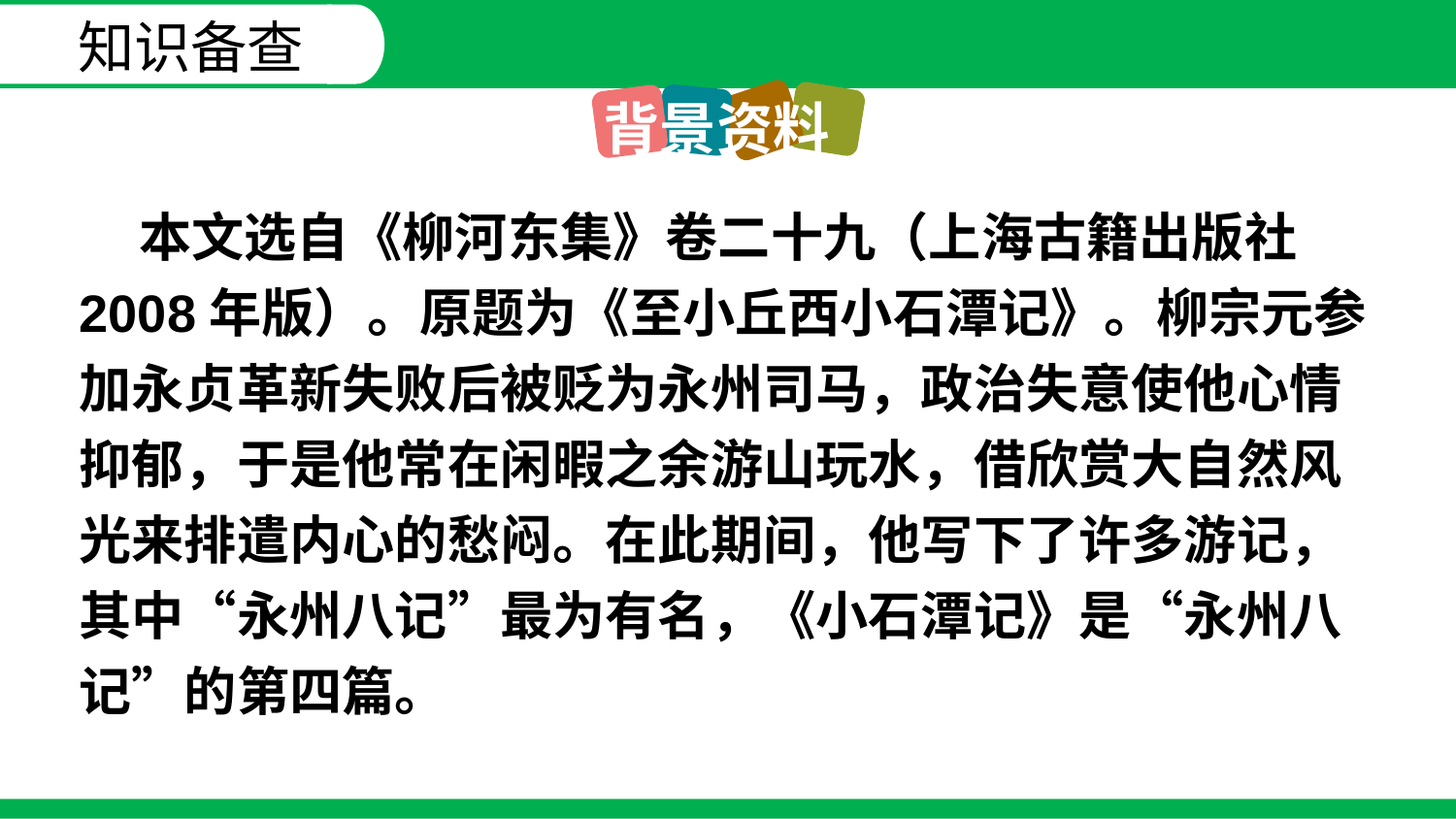

知识备查
背景资料

    本文选自《柳河东集》卷二十九（上海古籍出版社2008年版）。原题为《至小丘西小石潭记》。柳宗元参加永贞革新失败后被贬为永州司马，政治失意使他心情抑郁，于是他常在闲暇之余游山玩水，借欣赏大自然风光来排遣内心的愁闷。在此期间，他写下了许多游记，其中“永州八记”最为有名，《小石潭记》是“永州八记”的第四篇。